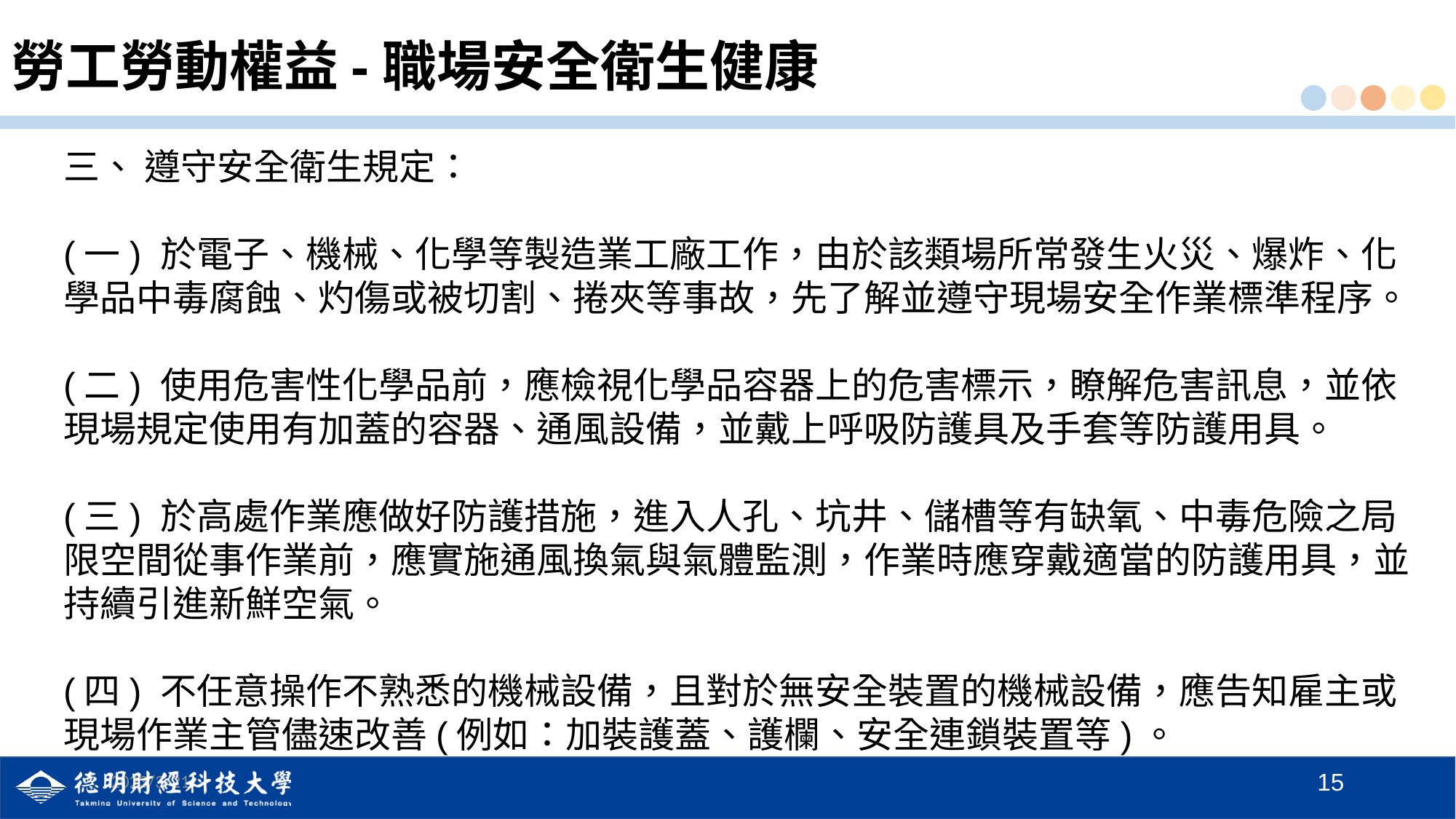

# 勞工勞動權益-職場安全衛生健康
三、 遵守安全衛生規定：

(一) 於電子、機械、化學等製造業工廠工作，由於該類場所常發生火災、爆炸、化學品中毒腐蝕、灼傷或被切割、捲夾等事故，先了解並遵守現場安全作業標準程序。

(二) 使用危害性化學品前，應檢視化學品容器上的危害標示，瞭解危害訊息，並依現場規定使用有加蓋的容器、通風設備，並戴上呼吸防護具及手套等防護用具。

(三) 於高處作業應做好防護措施，進入人孔、坑井、儲槽等有缺氧、中毒危險之局限空間從事作業前，應實施通風換氣與氣體監測，作業時應穿戴適當的防護用具，並持續引進新鮮空氣。

(四) 不任意操作不熟悉的機械設備，且對於無安全裝置的機械設備，應告知雇主或現場作業主管儘速改善(例如：加裝護蓋、護欄、安全連鎖裝置等)。

15